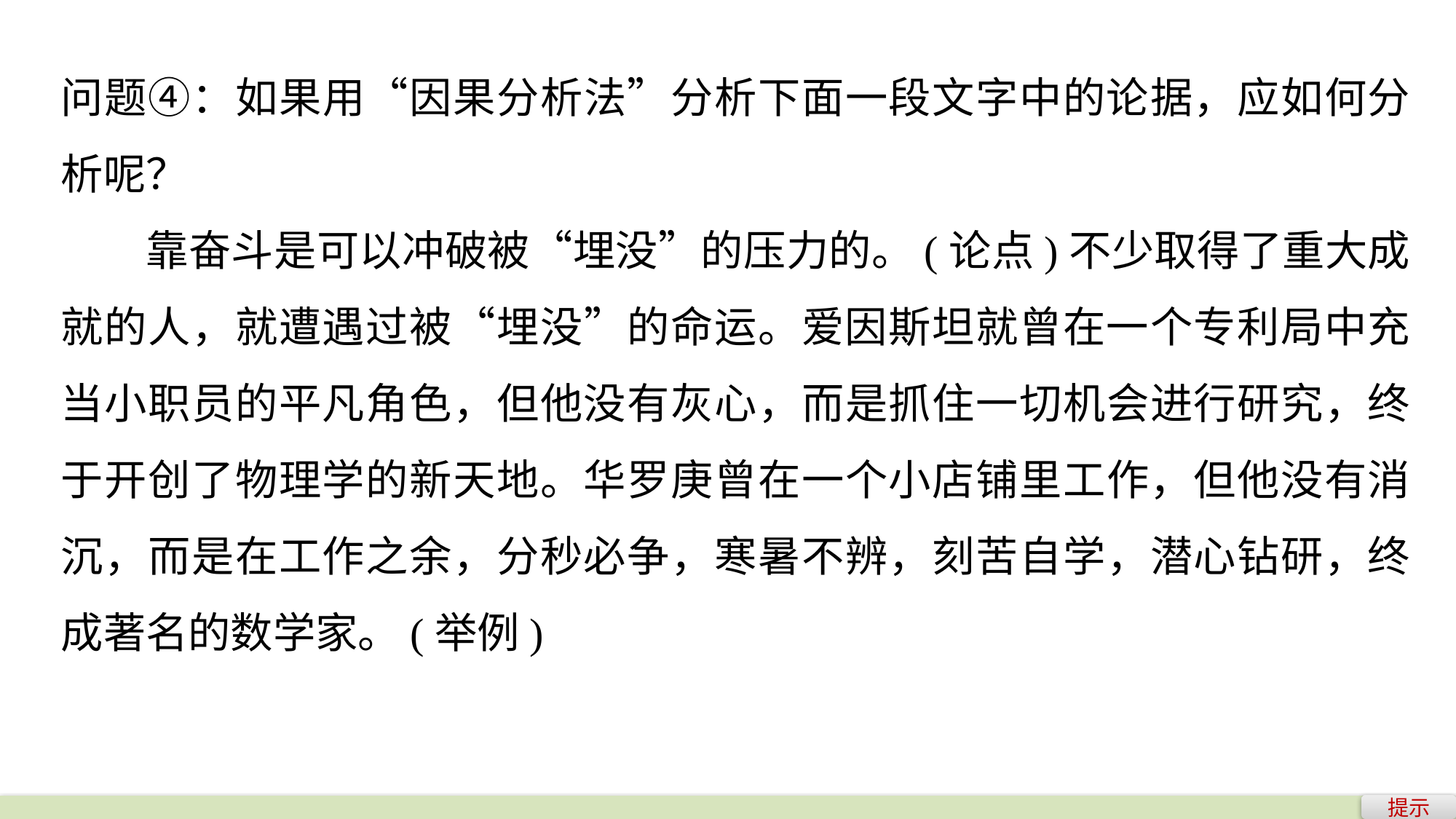

问题④：如果用“因果分析法”分析下面一段文字中的论据，应如何分析呢？
靠奋斗是可以冲破被“埋没”的压力的。(论点)不少取得了重大成就的人，就遭遇过被“埋没”的命运。爱因斯坦就曾在一个专利局中充当小职员的平凡角色，但他没有灰心，而是抓住一切机会进行研究，终于开创了物理学的新天地。华罗庚曾在一个小店铺里工作，但他没有消沉，而是在工作之余，分秒必争，寒暑不辨，刻苦自学，潜心钻研，终成著名的数学家。(举例)
提示